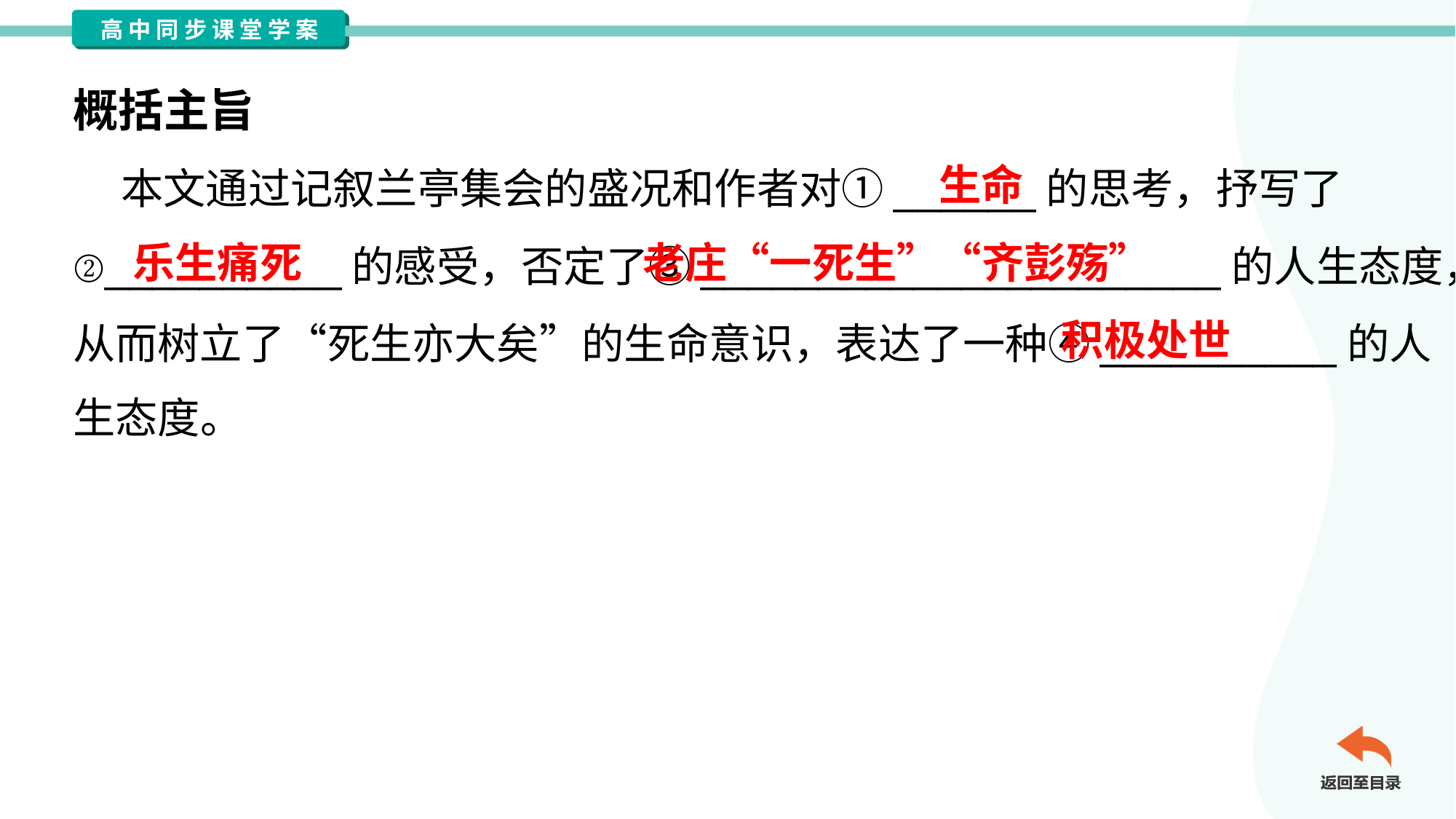

概括主旨
生命
    本文通过记叙兰亭集会的盛况和作者对①______的思考，抒写了
②__________的感受，否定了③______________________的人生态度，
从而树立了“死生亦大矣”的生命意识，表达了一种④__________的人
生态度。
乐生痛死
老庄“一死生”“齐彭殇”
积极处世